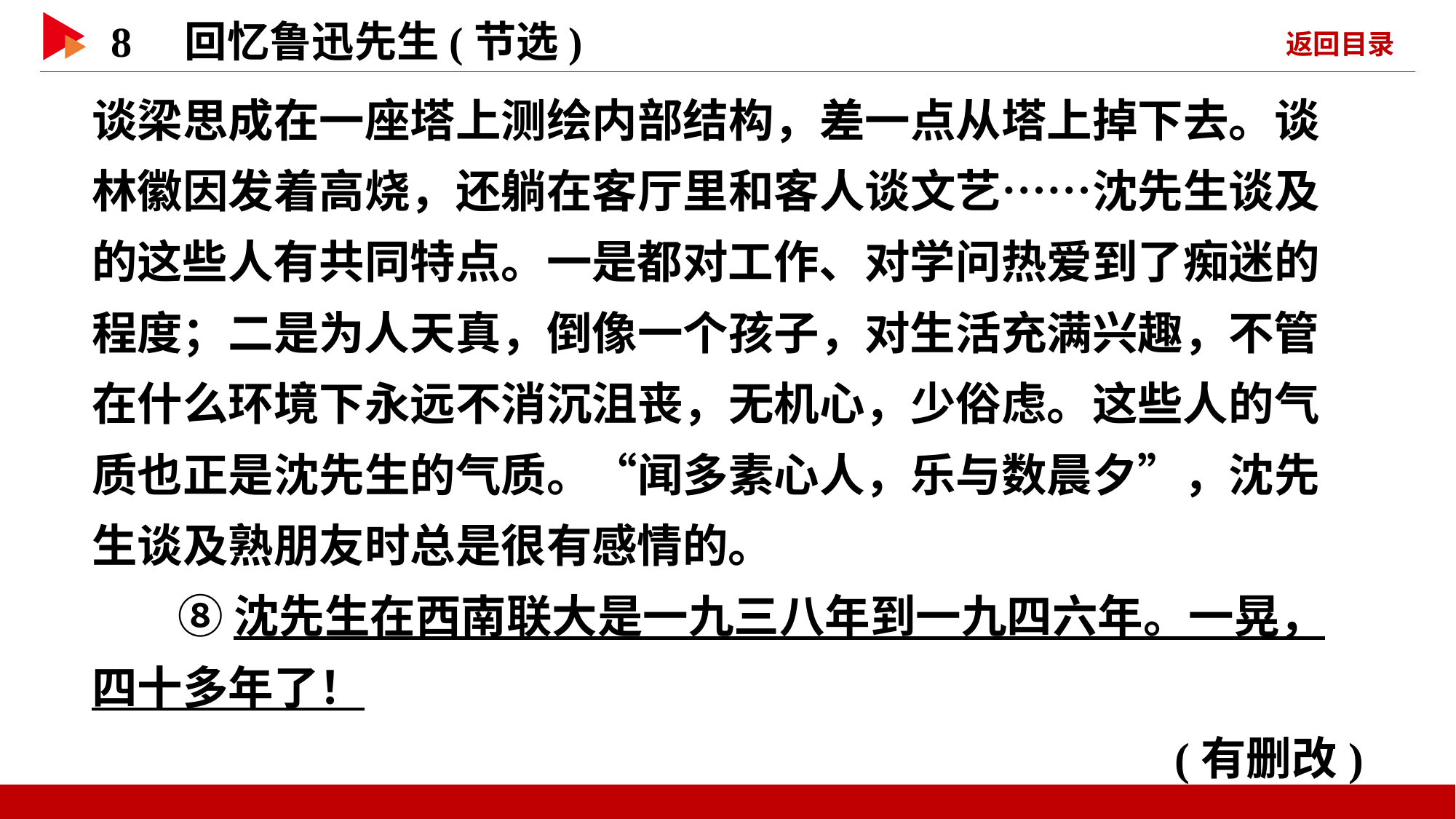

谈梁思成在一座塔上测绘内部结构，差一点从塔上掉下去。谈林徽因发着高烧，还躺在客厅里和客人谈文艺……沈先生谈及的这些人有共同特点。一是都对工作、对学问热爱到了痴迷的程度；二是为人天真，倒像一个孩子，对生活充满兴趣，不管在什么环境下永远不消沉沮丧，无机心，少俗虑。这些人的气质也正是沈先生的气质。“闻多素心人，乐与数晨夕”，沈先生谈及熟朋友时总是很有感情的。
⑧沈先生在西南联大是一九三八年到一九四六年。一晃，四十多年了！
(有删改)